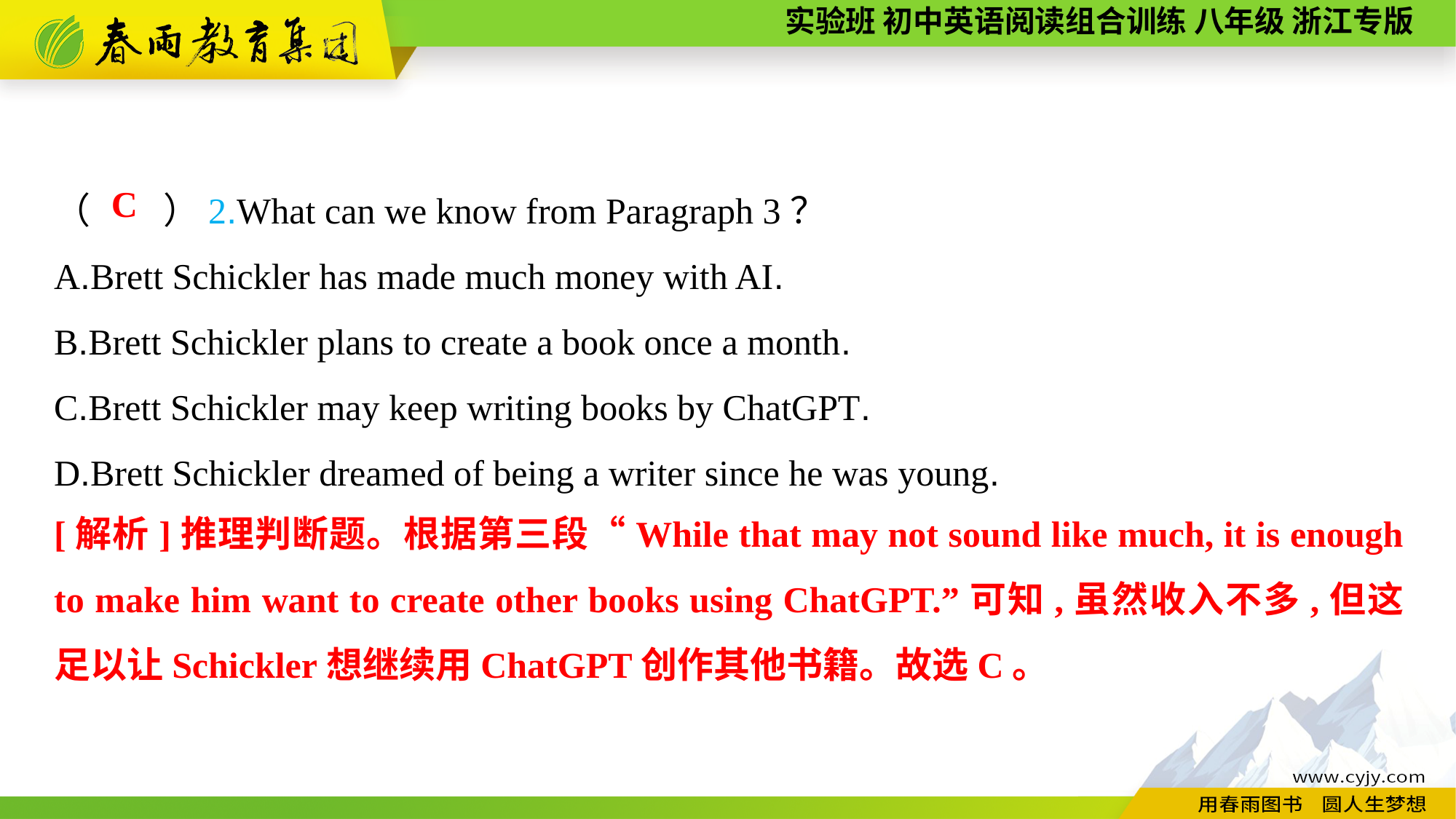

（　　）2.What can we know from Paragraph 3？
A.Brett Schickler has made much money with AI.
B.Brett Schickler plans to create a book once a month.
C.Brett Schickler may keep writing books by ChatGPT.
D.Brett Schickler dreamed of being a writer since he was young.
C
[解析]推理判断题。根据第三段“While that may not sound like much, it is enough to make him want to create other books using ChatGPT.”可知,虽然收入不多,但这足以让Schickler想继续用ChatGPT创作其他书籍。故选C。